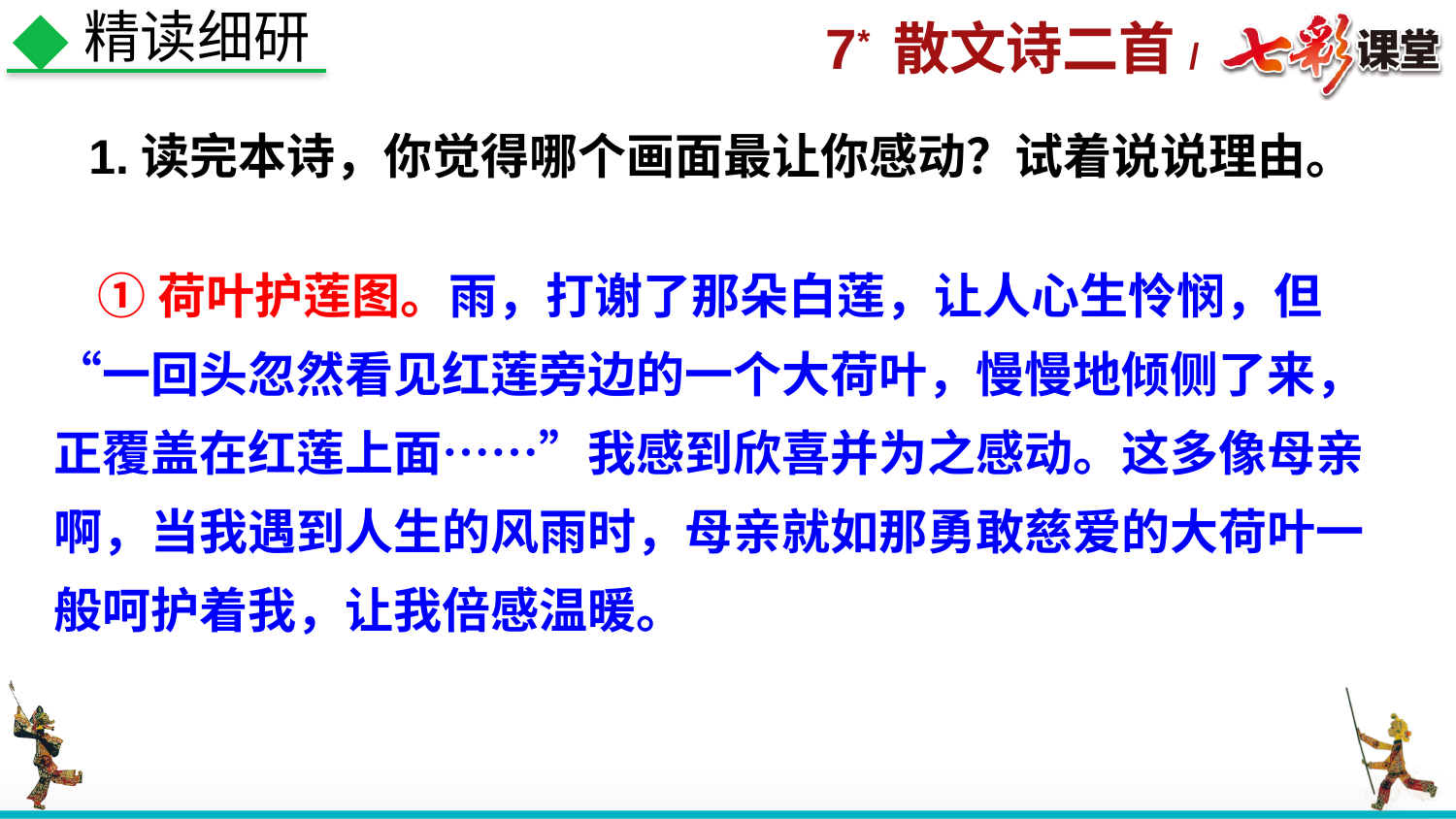

精读细研

1.读完本诗，你觉得哪个画面最让你感动？试着说说理由。
    ①荷叶护莲图。雨，打谢了那朵白莲，让人心生怜悯，但“一回头忽然看见红莲旁边的一个大荷叶，慢慢地倾侧了来，正覆盖在红莲上面……”我感到欣喜并为之感动。这多像母亲啊，当我遇到人生的风雨时，母亲就如那勇敢慈爱的大荷叶一般呵护着我，让我倍感温暖。